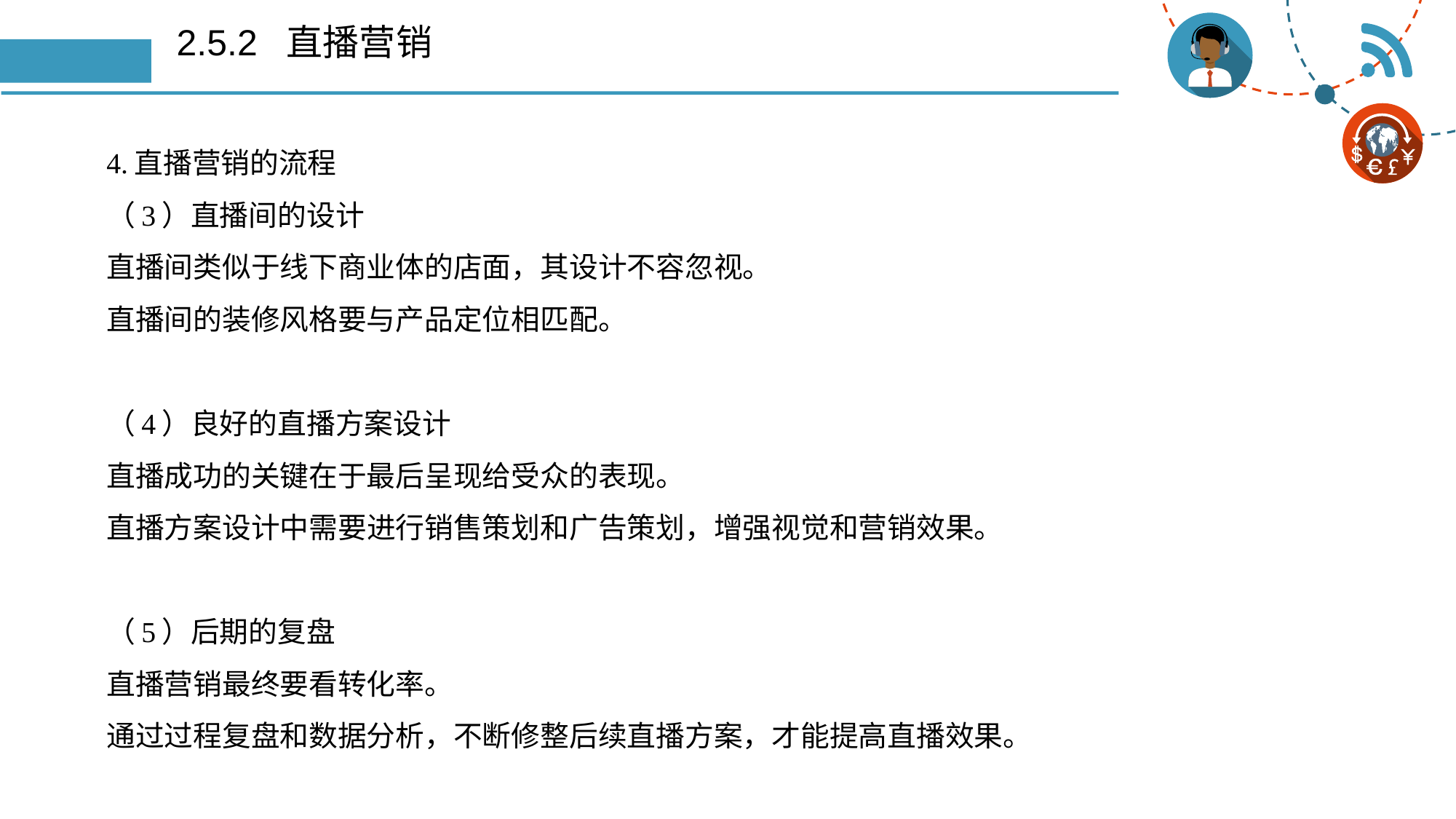

# 2.5.2  直播营销
4.直播营销的流程
（3）直播间的设计
直播间类似于线下商业体的店面，其设计不容忽视。
直播间的装修风格要与产品定位相匹配。

（4）良好的直播方案设计
直播成功的关键在于最后呈现给受众的表现。
直播方案设计中需要进行销售策划和广告策划，增强视觉和营销效果。

（5）后期的复盘
直播营销最终要看转化率。
通过过程复盘和数据分析，不断修整后续直播方案，才能提高直播效果。